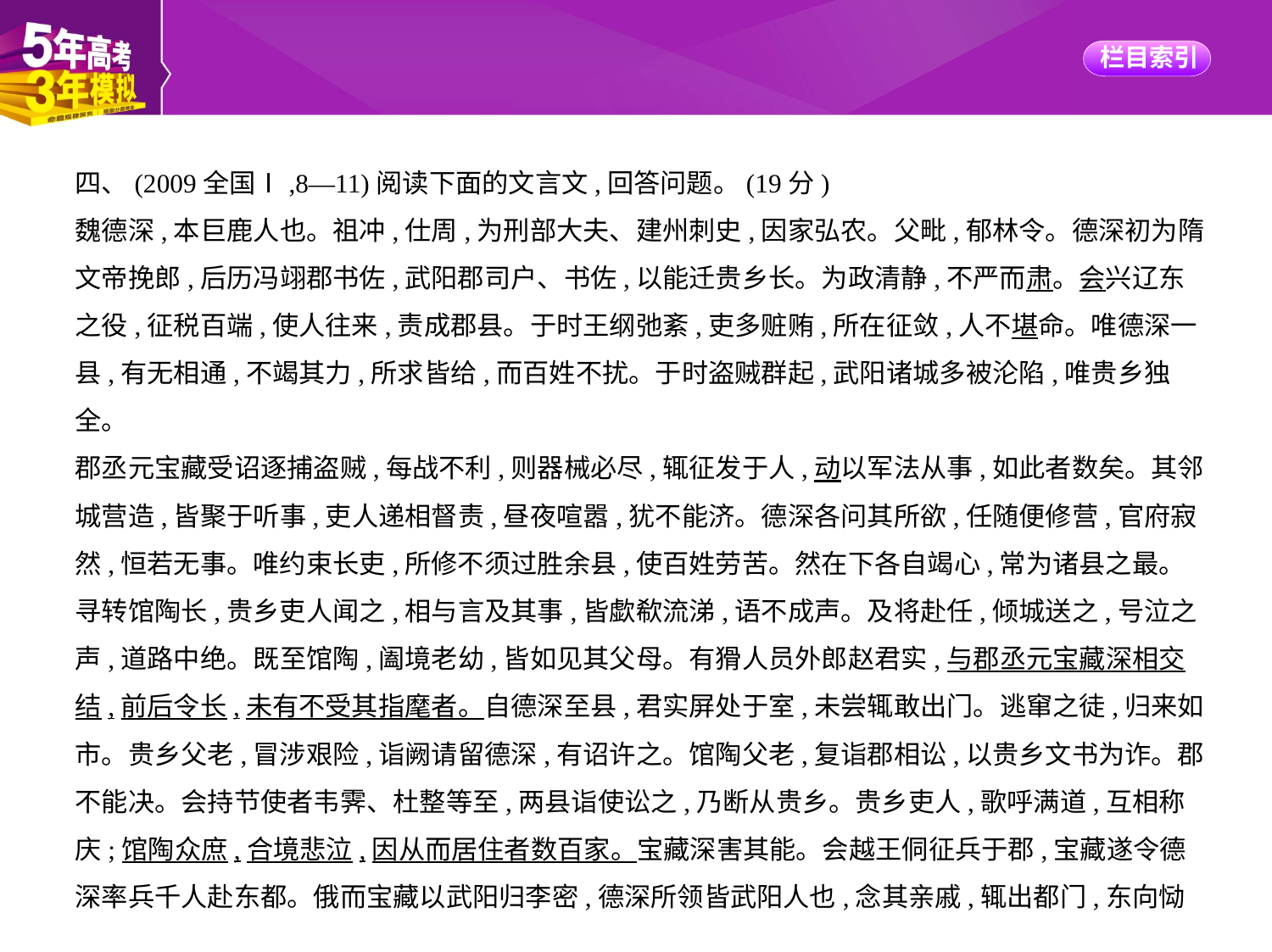

四、(2009全国Ⅰ,8—11)阅读下面的文言文,回答问题。(19分)
魏德深,本巨鹿人也。祖冲,仕周,为刑部大夫、建州刺史,因家弘农。父毗,郁林令。德深初为隋
文帝挽郎,后历冯翊郡书佐,武阳郡司户、书佐,以能迁贵乡长。为政清静,不严而肃。会兴辽东
之役,征税百端,使人往来,责成郡县。于时王纲弛紊,吏多赃贿,所在征敛,人不堪命。唯德深一
县,有无相通,不竭其力,所求皆给,而百姓不扰。于时盗贼群起,武阳诸城多被沦陷,唯贵乡独全。
郡丞元宝藏受诏逐捕盗贼,每战不利,则器械必尽,辄征发于人,动以军法从事,如此者数矣。其邻
城营造,皆聚于听事,吏人递相督责,昼夜喧嚣,犹不能济。德深各问其所欲,任随便修营,官府寂
然,恒若无事。唯约束长吏,所修不须过胜余县,使百姓劳苦。然在下各自竭心,常为诸县之最。
寻转馆陶长,贵乡吏人闻之,相与言及其事,皆歔欷流涕,语不成声。及将赴任,倾城送之,号泣之
声,道路中绝。既至馆陶,阖境老幼,皆如见其父母。有猾人员外郎赵君实,与郡丞元宝藏深相交
结,前后令长,未有不受其指麾者。自德深至县,君实屏处于室,未尝辄敢出门。逃窜之徒,归来如
市。贵乡父老,冒涉艰险,诣阙请留德深,有诏许之。馆陶父老,复诣郡相讼,以贵乡文书为诈。郡
不能决。会持节使者韦霁、杜整等至,两县诣使讼之,乃断从贵乡。贵乡吏人,歌呼满道,互相称
庆;馆陶众庶,合境悲泣,因从而居住者数百家。宝藏深害其能。会越王侗征兵于郡,宝藏遂令德
深率兵千人赴东都。俄而宝藏以武阳归李密,德深所领皆武阳人也,念其亲戚,辄出都门,东向恸